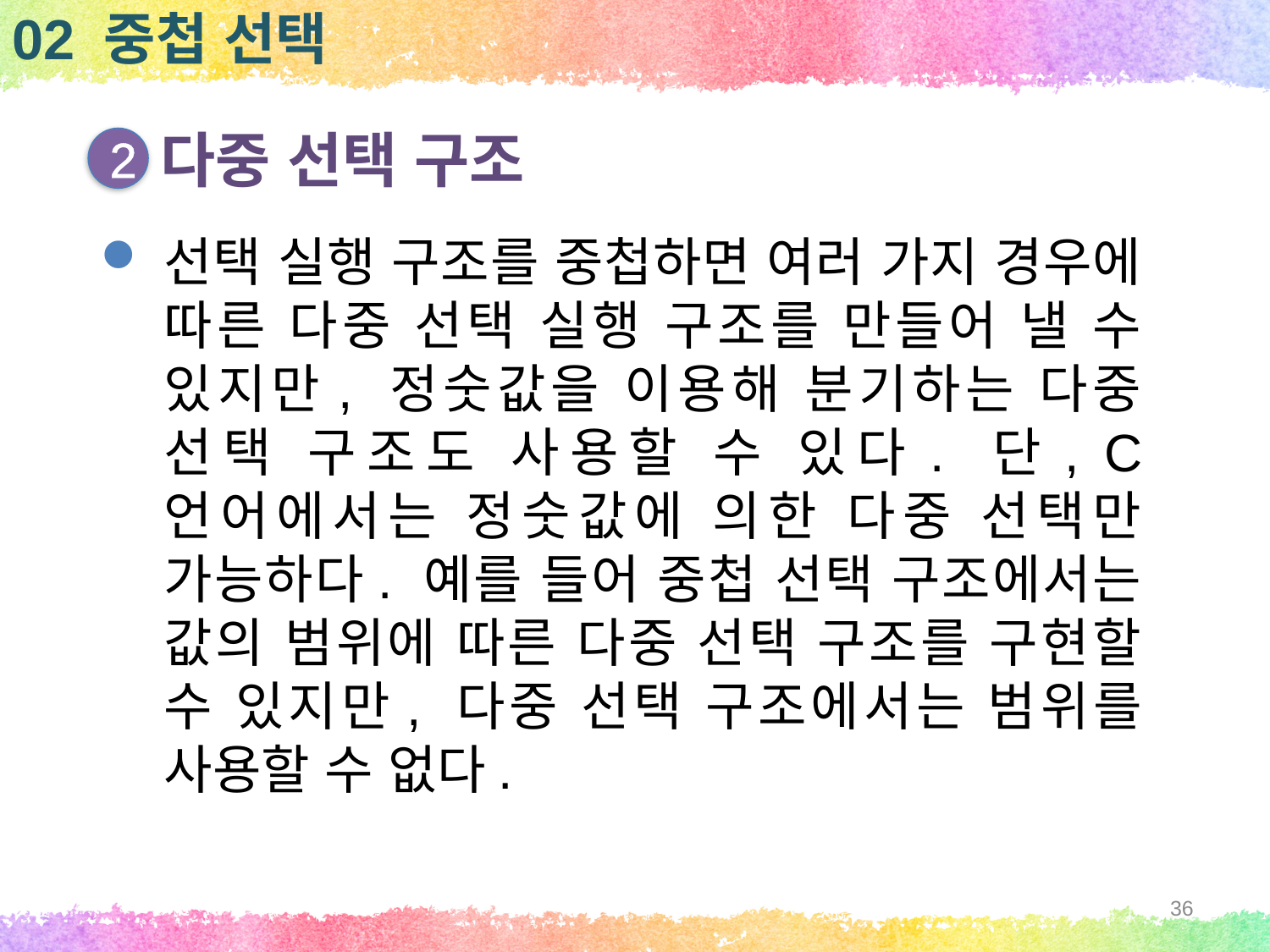

02 중첩 선택
다중 선택 구조
2
선택 실행 구조를 중첩하면 여러 가지 경우에 따른 다중 선택 실행 구조를 만들어 낼 수 있지만, 정숫값을 이용해 분기하는 다중 선택 구조도 사용할 수 있다. 단, C 언어에서는 정숫값에 의한 다중 선택만 가능하다. 예를 들어 중첩 선택 구조에서는 값의 범위에 따른 다중 선택 구조를 구현할 수 있지만, 다중 선택 구조에서는 범위를 사용할 수 없다.
36